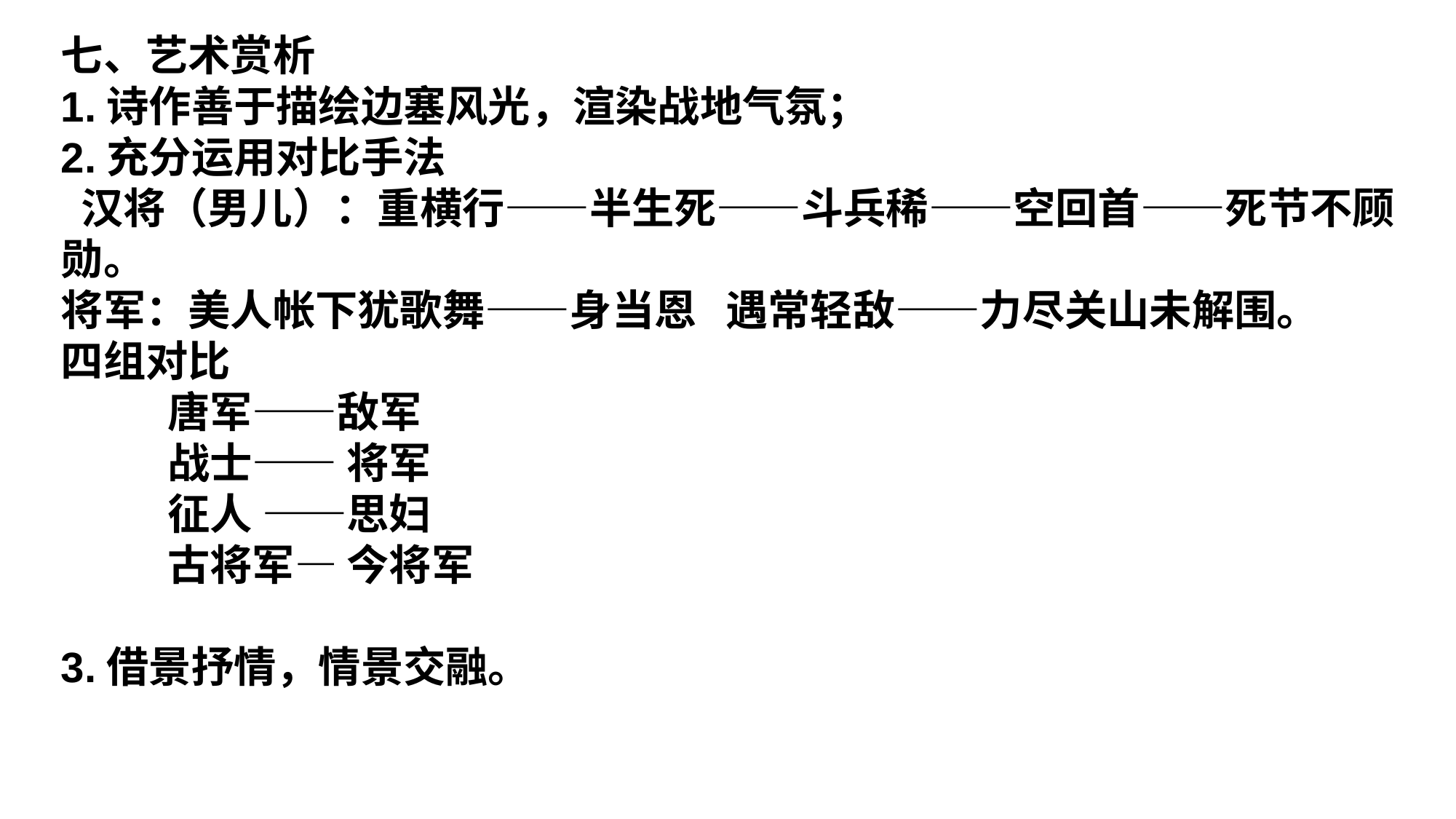

七、艺术赏析
1.诗作善于描绘边塞风光，渲染战地气氛；
2.充分运用对比手法
 汉将（男儿）：重横行——半生死——斗兵稀——空回首——死节不顾勋。
将军：美人帐下犹歌舞——身当恩   遇常轻敌——力尽关山未解围。
四组对比
          唐军——敌军
          战士—— 将军
          征人 ——思妇
          古将军— 今将军

3.借景抒情，情景交融。